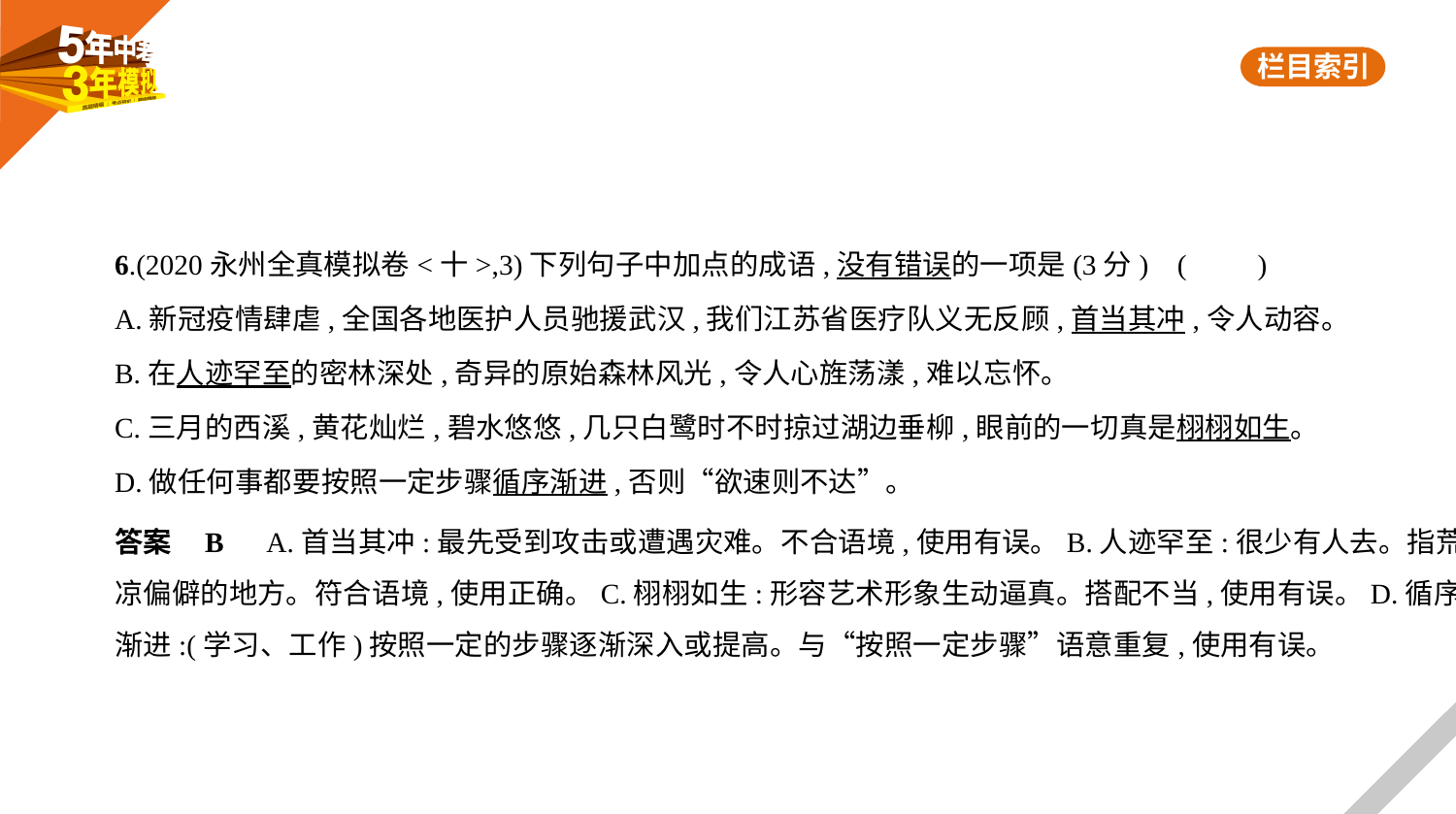

6.(2020永州全真模拟卷<十>,3)下列句子中加点的成语,没有错误的一项是(3分) (　　)
A.新冠疫情肆虐,全国各地医护人员驰援武汉,我们江苏省医疗队义无反顾,首当其冲,令人动容。
B.在人迹罕至的密林深处,奇异的原始森林风光,令人心旌荡漾,难以忘怀。
C.三月的西溪,黄花灿烂,碧水悠悠,几只白鹭时不时掠过湖边垂柳,眼前的一切真是栩栩如生。
D.做任何事都要按照一定步骤循序渐进,否则“欲速则不达”。
答案    B　A.首当其冲:最先受到攻击或遭遇灾难。不合语境,使用有误。B.人迹罕至:很少有人去。指荒
凉偏僻的地方。符合语境,使用正确。C.栩栩如生:形容艺术形象生动逼真。搭配不当,使用有误。D.循序
渐进:(学习、工作)按照一定的步骤逐渐深入或提高。与“按照一定步骤”语意重复,使用有误。